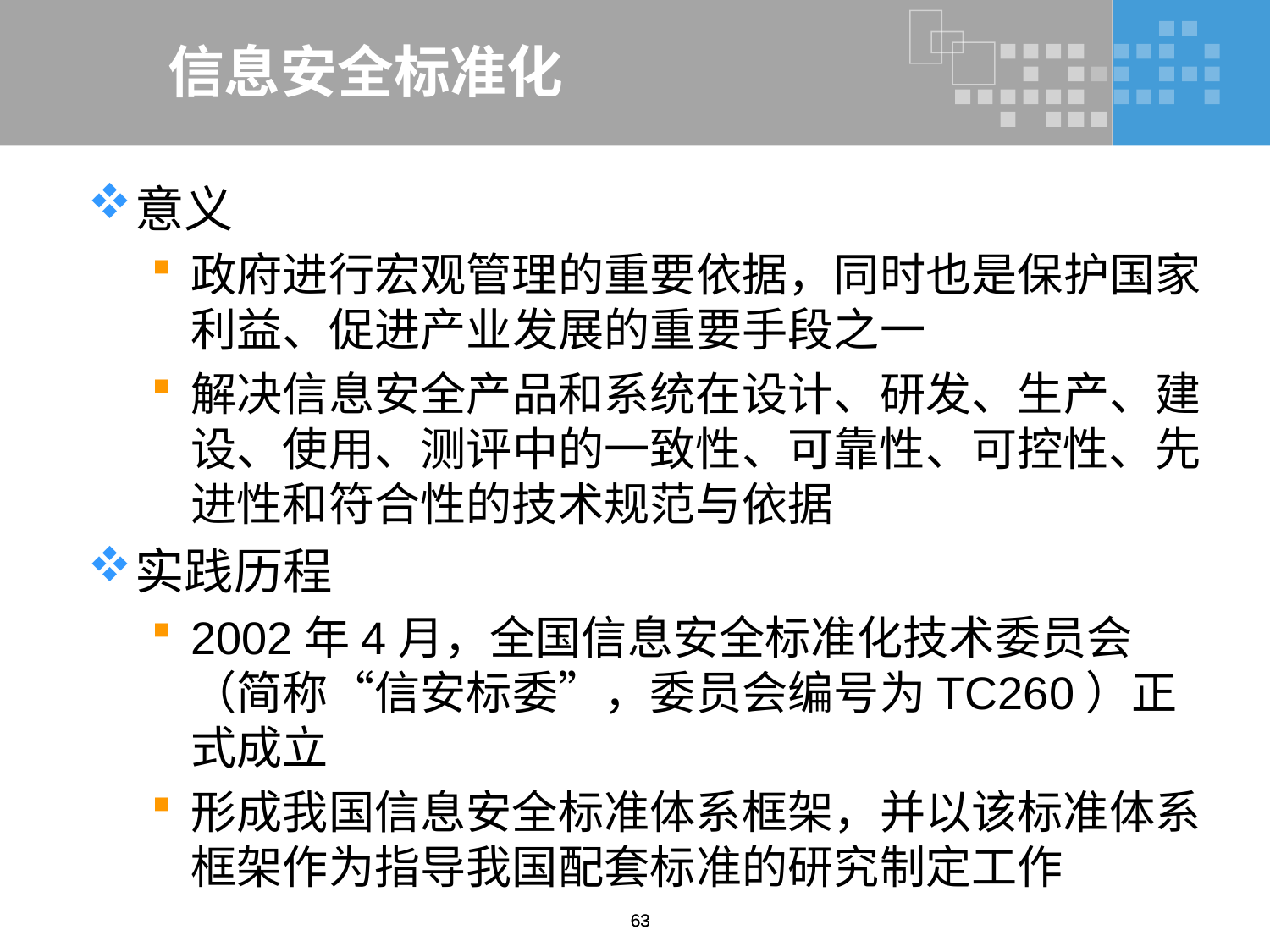

# 信息安全标准化
意义
政府进行宏观管理的重要依据，同时也是保护国家利益、促进产业发展的重要手段之一
解决信息安全产品和系统在设计、研发、生产、建设、使用、测评中的一致性、可靠性、可控性、先进性和符合性的技术规范与依据
实践历程
2002年4月，全国信息安全标准化技术委员会（简称“信安标委”，委员会编号为TC260）正式成立
形成我国信息安全标准体系框架，并以该标准体系框架作为指导我国配套标准的研究制定工作

63
63